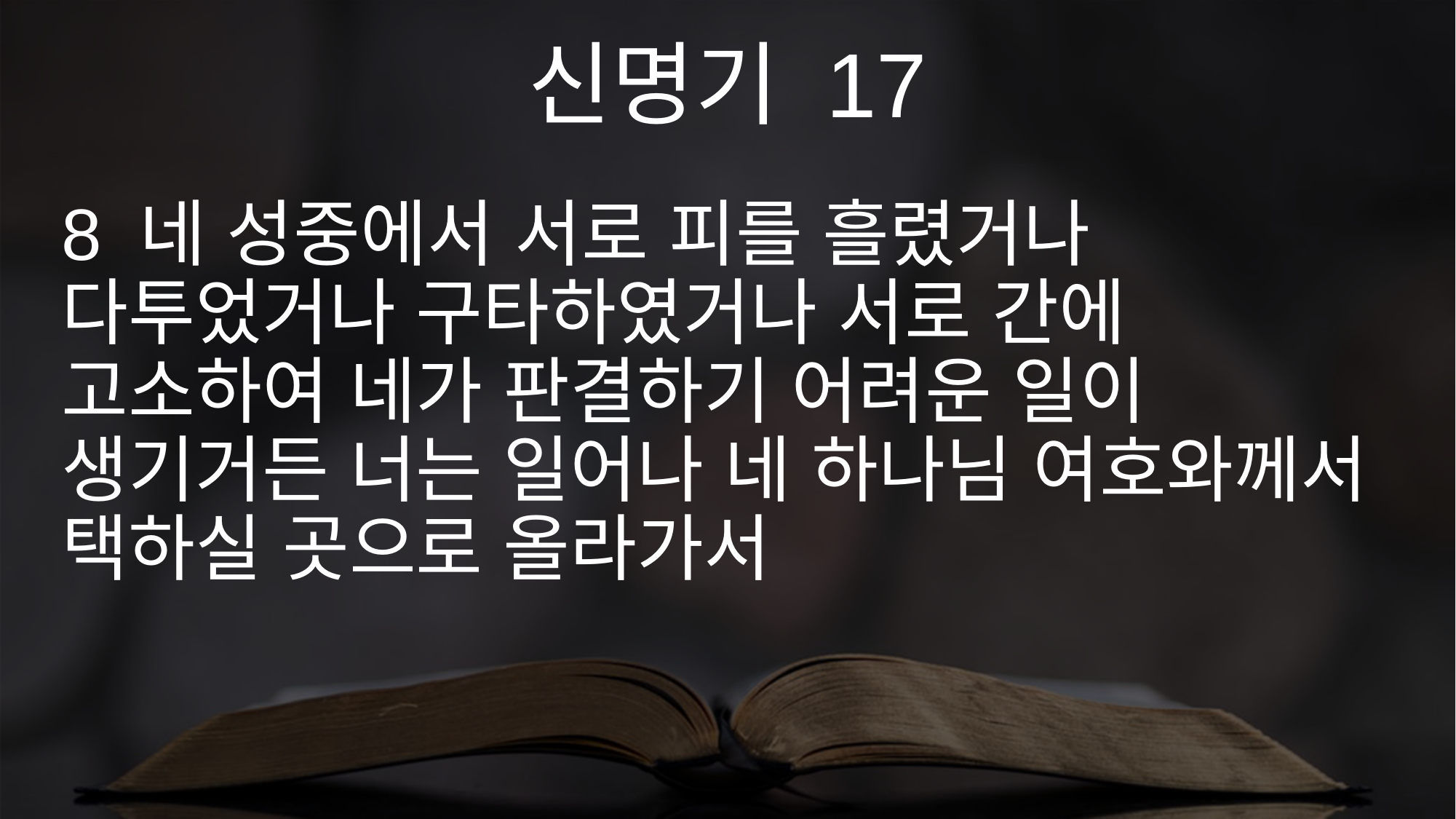

신명기 17
8 네 성중에서 서로 피를 흘렸거나 다투었거나 구타하였거나 서로 간에 고소하여 네가 판결하기 어려운 일이 생기거든 너는 일어나 네 하나님 여호와께서 택하실 곳으로 올라가서